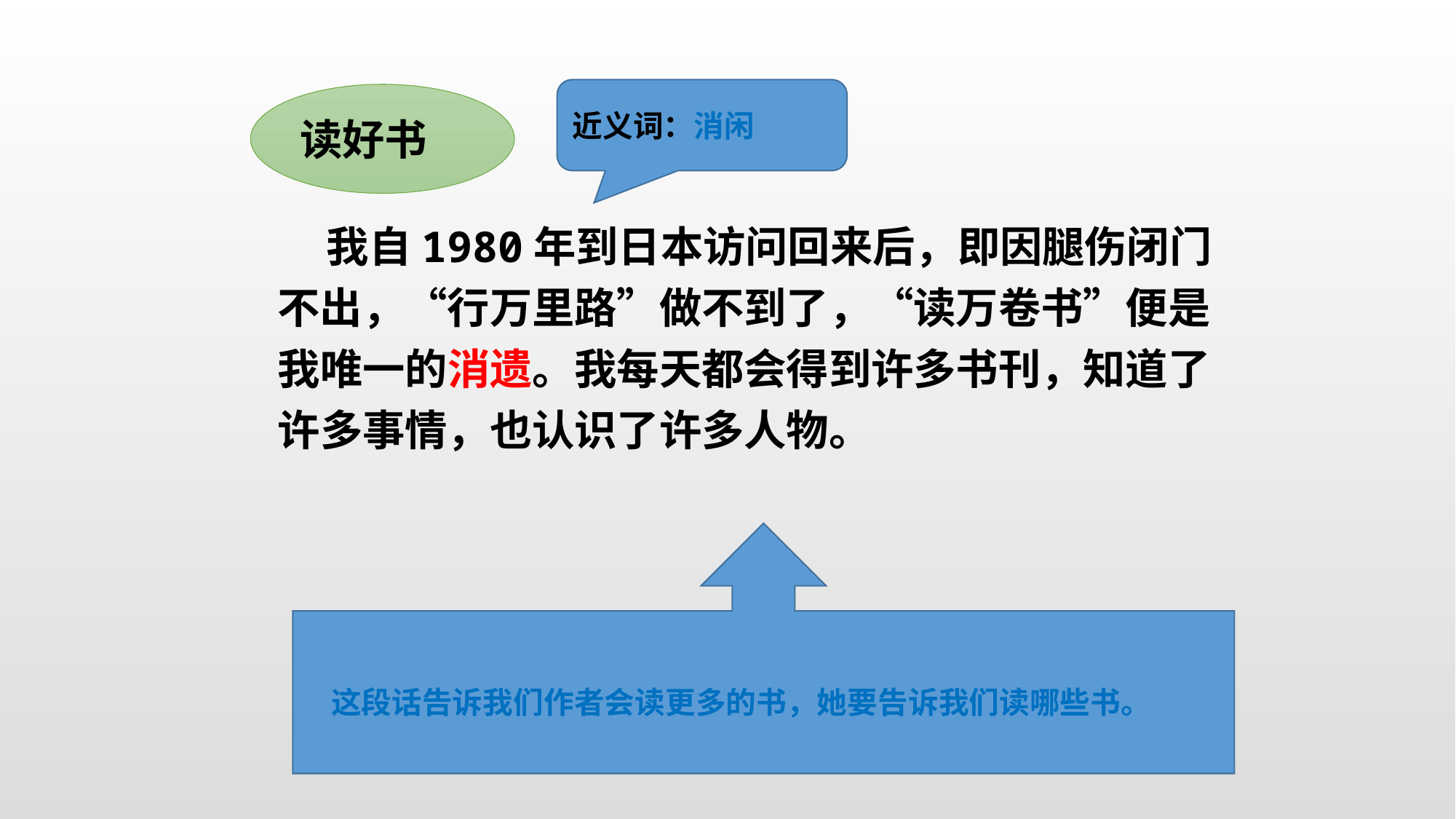

近义词：消闲
读好书
    我自1980年到日本访问回来后，即因腿伤闭门不出，“行万里路”做不到了，“读万卷书”便是我唯一的消遗。我每天都会得到许多书刊，知道了许多事情，也认识了许多人物。
    这段话告诉我们作者会读更多的书，她要告诉我们读哪些书。